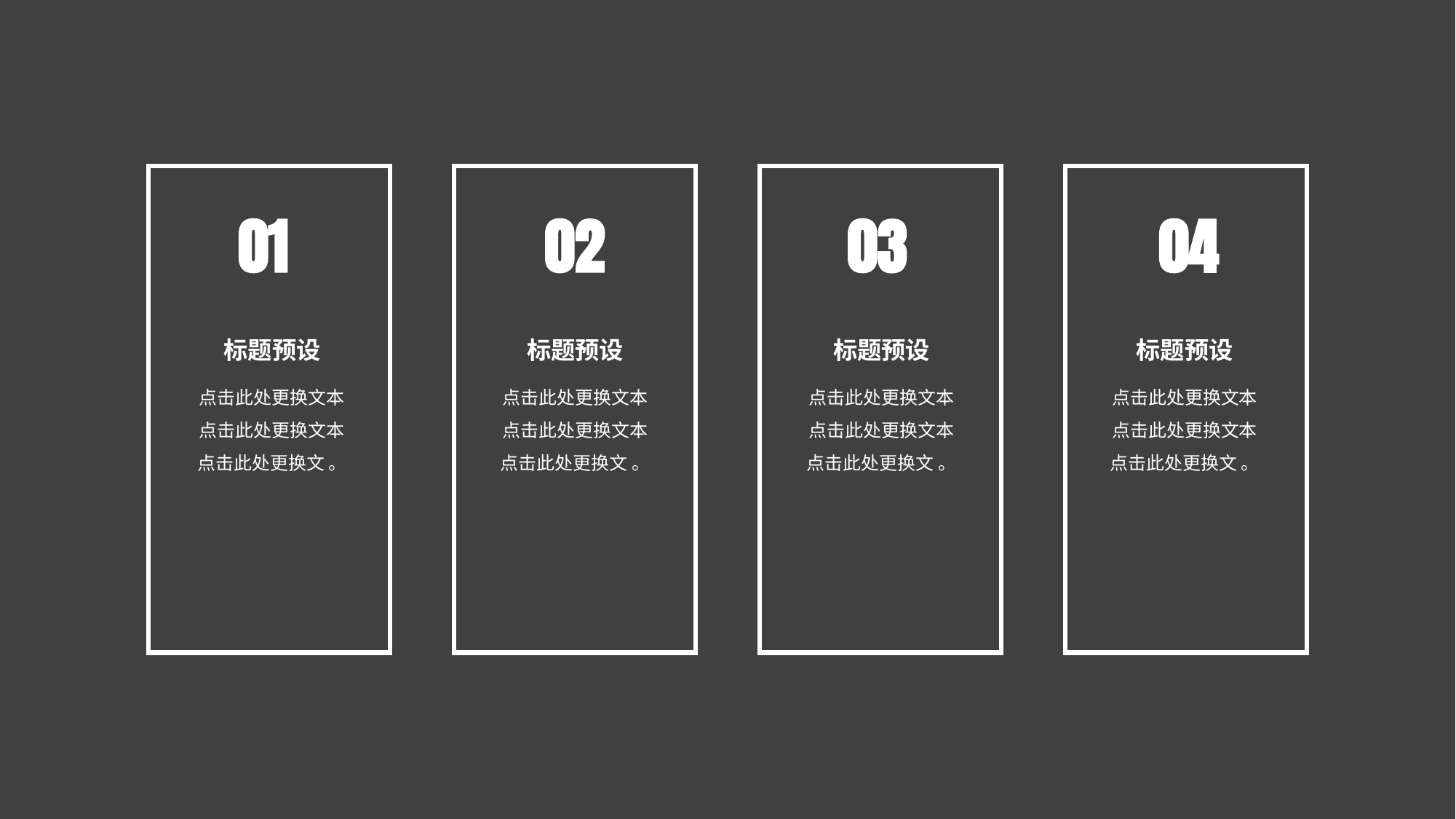

01
02
03
04
标题预设
标题预设
标题预设
标题预设
点击此处更换文本 点击此处更换文本 点击此处更换文 。
点击此处更换文本 点击此处更换文本 点击此处更换文 。
点击此处更换文本 点击此处更换文本 点击此处更换文 。
点击此处更换文本 点击此处更换文本 点击此处更换文 。